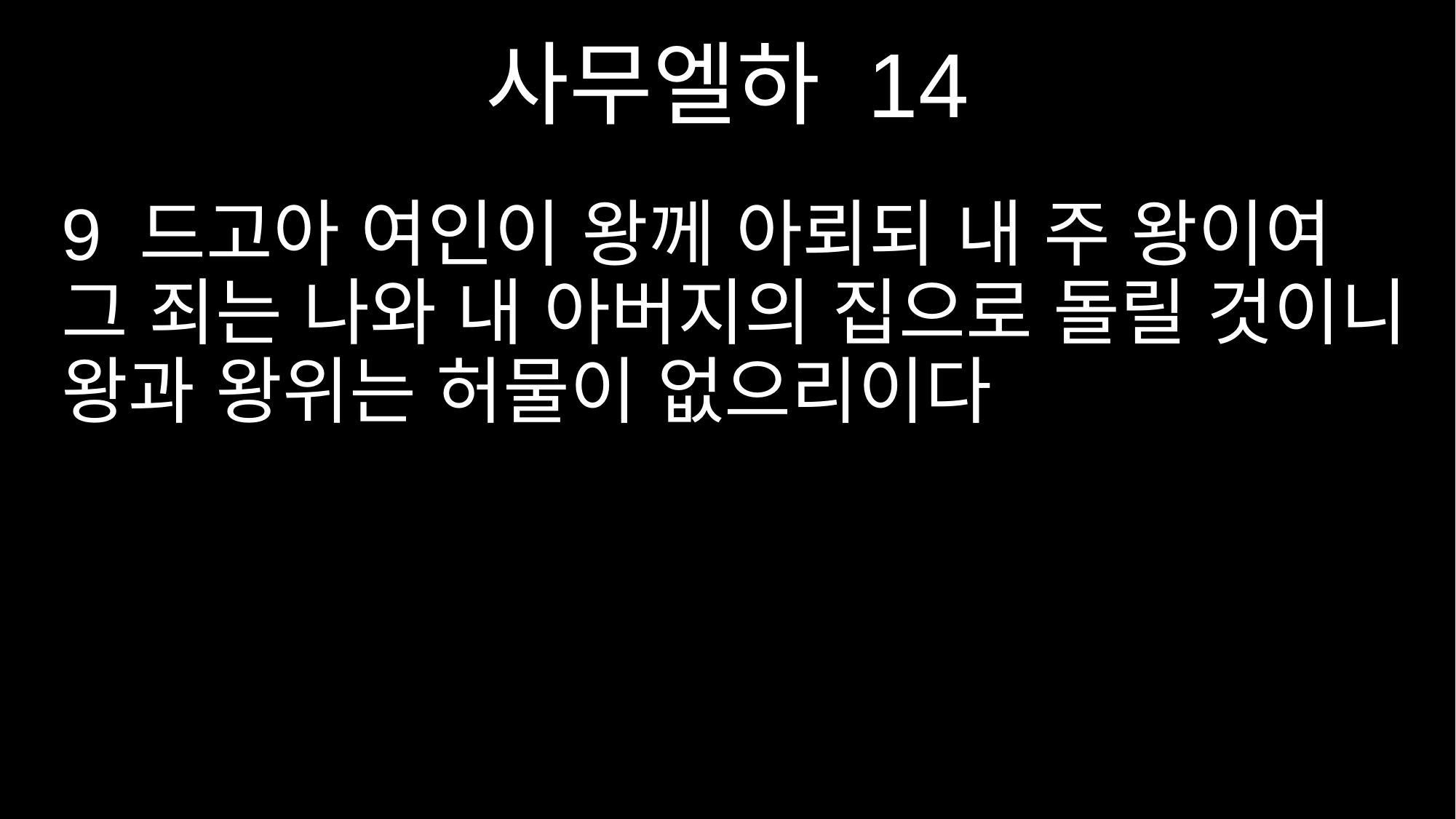

사무엘하 14
9 드고아 여인이 왕께 아뢰되 내 주 왕이여 그 죄는 나와 내 아버지의 집으로 돌릴 것이니 왕과 왕위는 허물이 없으리이다